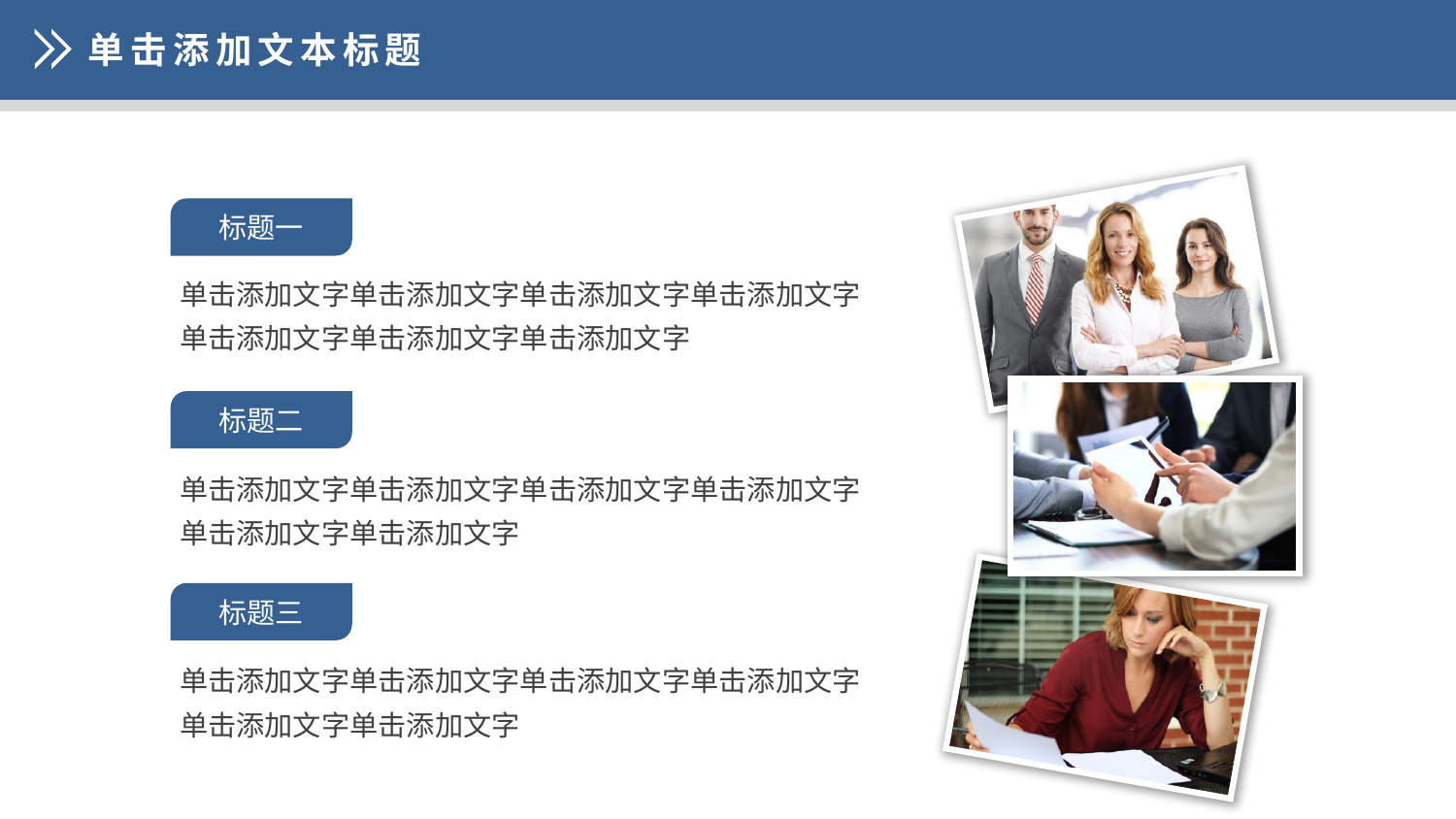

单击添加文本标题

标题一
单击添加文字单击添加文字单击添加文字单击添加文字
单击添加文字单击添加文字单击添加文字

标题二
单击添加文字单击添加文字单击添加文字单击添加文字
单击添加文字单击添加文字

标题三
单击添加文字单击添加文字单击添加文字单击添加文字
单击添加文字单击添加文字